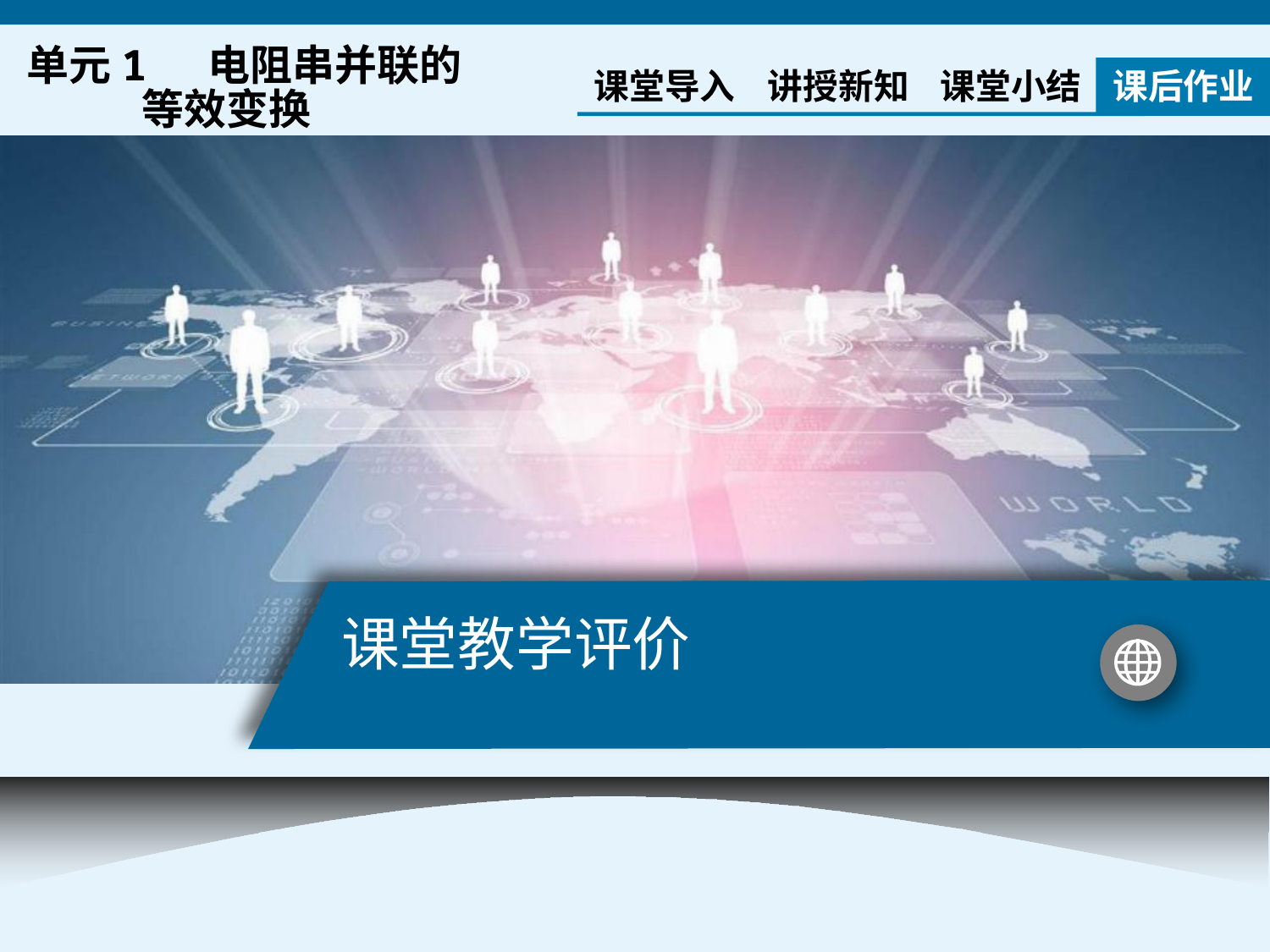

单元1  电阻串并联的
           等效变换
课堂导入
讲授新知
课堂小结
课后作业
# 课堂教学评价